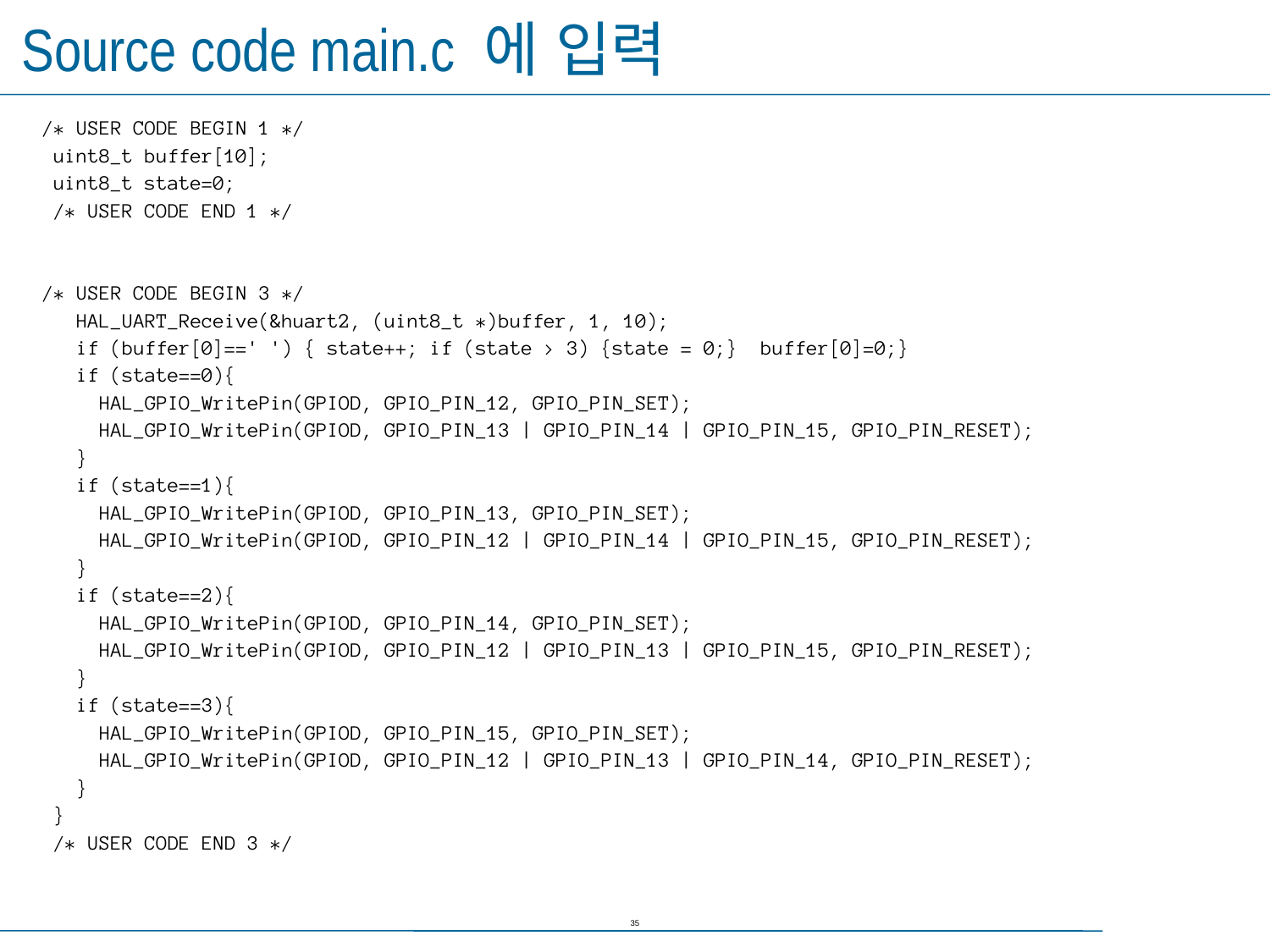

# Source code main.c 에 입력
 /* USER CODE BEGIN 1 */
  uint8_t buffer[10];
  uint8_t state=0;
  /* USER CODE END 1 */

 /* USER CODE BEGIN 3 */
    HAL_UART_Receive(&huart2, (uint8_t *)buffer, 1, 10);
    if (buffer[0]==' ') { state++; if (state > 3) {state = 0;}  buffer[0]=0;}
    if (state==0){
      HAL_GPIO_WritePin(GPIOD, GPIO_PIN_12, GPIO_PIN_SET);
      HAL_GPIO_WritePin(GPIOD, GPIO_PIN_13 | GPIO_PIN_14 | GPIO_PIN_15, GPIO_PIN_RESET);
    }
    if (state==1){
      HAL_GPIO_WritePin(GPIOD, GPIO_PIN_13, GPIO_PIN_SET);
      HAL_GPIO_WritePin(GPIOD, GPIO_PIN_12 | GPIO_PIN_14 | GPIO_PIN_15, GPIO_PIN_RESET);
    }
    if (state==2){
      HAL_GPIO_WritePin(GPIOD, GPIO_PIN_14, GPIO_PIN_SET);
      HAL_GPIO_WritePin(GPIOD, GPIO_PIN_12 | GPIO_PIN_13 | GPIO_PIN_15, GPIO_PIN_RESET);
    }
    if (state==3){
      HAL_GPIO_WritePin(GPIOD, GPIO_PIN_15, GPIO_PIN_SET);
      HAL_GPIO_WritePin(GPIOD, GPIO_PIN_12 | GPIO_PIN_13 | GPIO_PIN_14, GPIO_PIN_RESET);
    }
  }
  /* USER CODE END 3 */